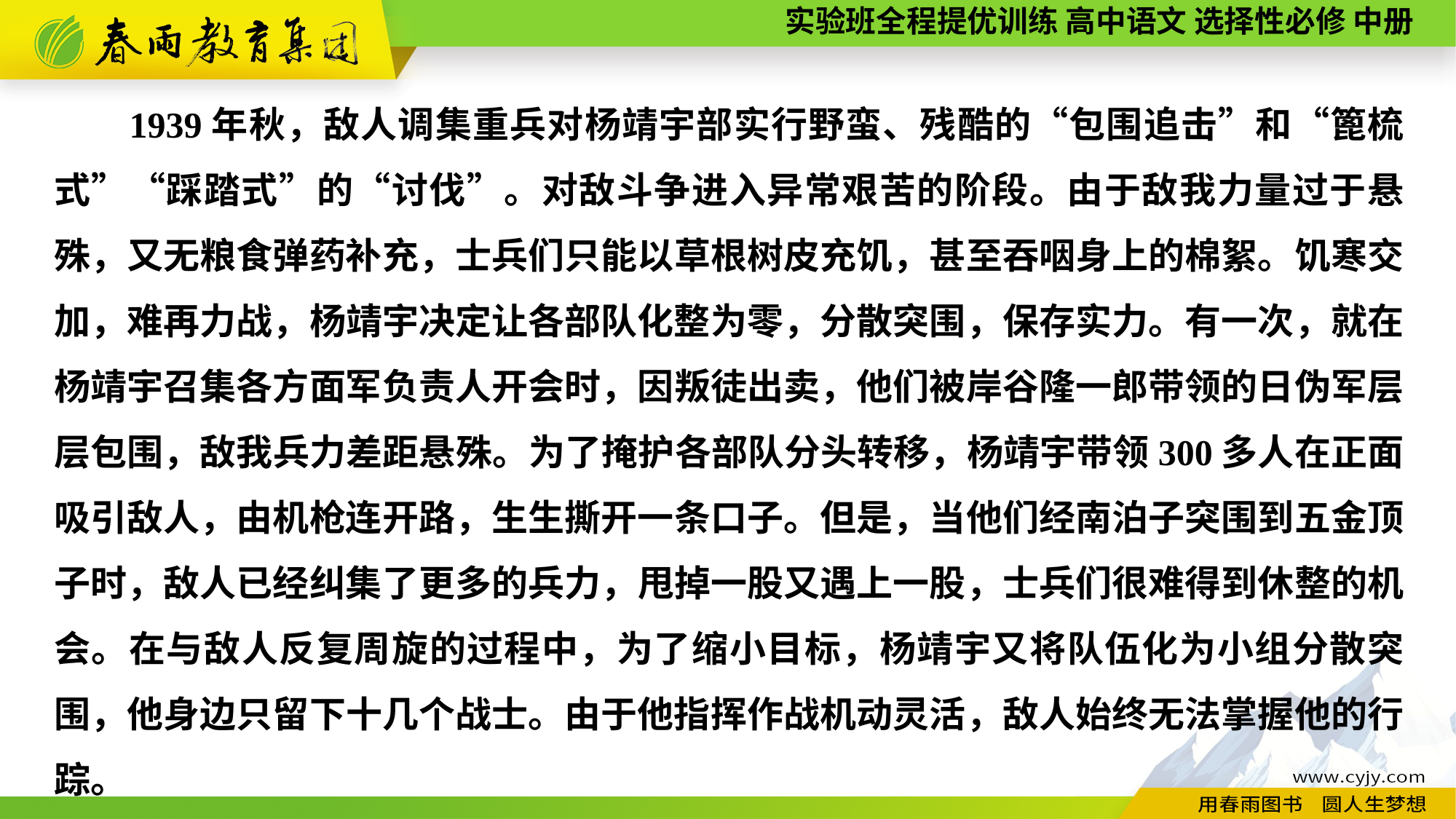

1939年秋，敌人调集重兵对杨靖宇部实行野蛮、残酷的“包围追击”和“篦梳式”“踩踏式”的“讨伐”。对敌斗争进入异常艰苦的阶段。由于敌我力量过于悬殊，又无粮食弹药补充，士兵们只能以草根树皮充饥，甚至吞咽身上的棉絮。饥寒交加，难再力战，杨靖宇决定让各部队化整为零，分散突围，保存实力。有一次，就在杨靖宇召集各方面军负责人开会时，因叛徒出卖，他们被岸谷隆一郎带领的日伪军层层包围，敌我兵力差距悬殊。为了掩护各部队分头转移，杨靖宇带领300多人在正面吸引敌人，由机枪连开路，生生撕开一条口子。但是，当他们经南泊子突围到五金顶子时，敌人已经纠集了更多的兵力，甩掉一股又遇上一股，士兵们很难得到休整的机会。在与敌人反复周旋的过程中，为了缩小目标，杨靖宇又将队伍化为小组分散突围，他身边只留下十几个战士。由于他指挥作战机动灵活，敌人始终无法掌握他的行踪。